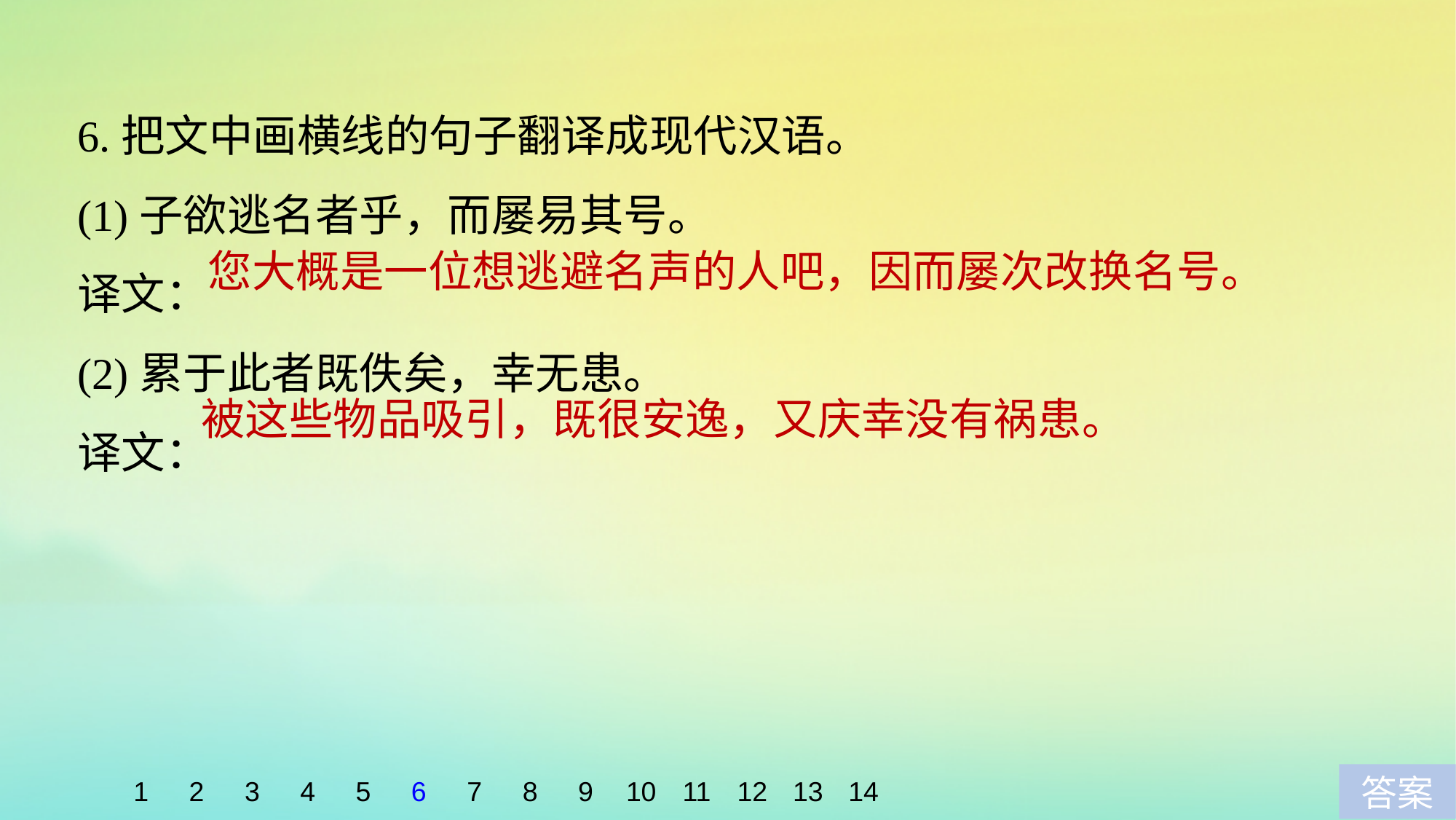

6.把文中画横线的句子翻译成现代汉语。
(1)子欲逃名者乎，而屡易其号。
译文：
(2)累于此者既佚矣，幸无患。
译文：
您大概是一位想逃避名声的人吧，因而屡次改换名号。
被这些物品吸引，既很安逸，又庆幸没有祸患。
1
2
3
4
5
6
7
8
9
10
11
12
13
14
答案